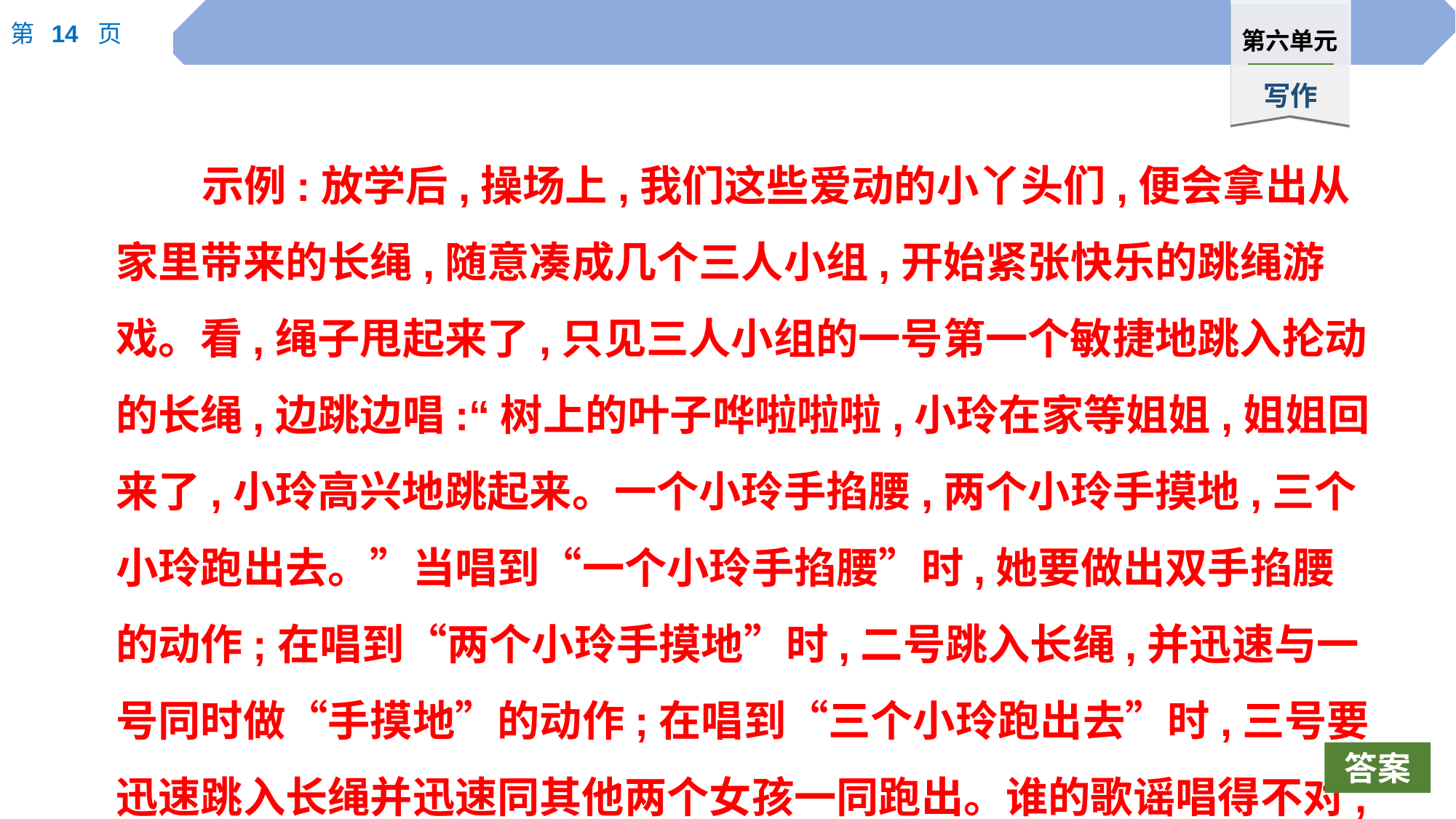

示例:放学后,操场上,我们这些爱动的小丫头们,便会拿出从家里带来的长绳,随意凑成几个三人小组,开始紧张快乐的跳绳游戏。看,绳子甩起来了,只见三人小组的一号第一个敏捷地跳入抡动的长绳,边跳边唱:“树上的叶子哗啦啦啦,小玲在家等姐姐,姐姐回来了,小玲高兴地跳起来。一个小玲手掐腰,两个小玲手摸地,三个小玲跑出去。”当唱到“一个小玲手掐腰”时,她要做出双手掐腰的动作;在唱到“两个小玲手摸地”时,二号跳入长绳,并迅速与一号同时做“手摸地”的动作;在唱到“三个小玲跑出去”时,三号要迅速跳入长绳并迅速同其他两个女孩一同跑出。谁的歌谣唱得不对,谁的动作做得不到位,
答案